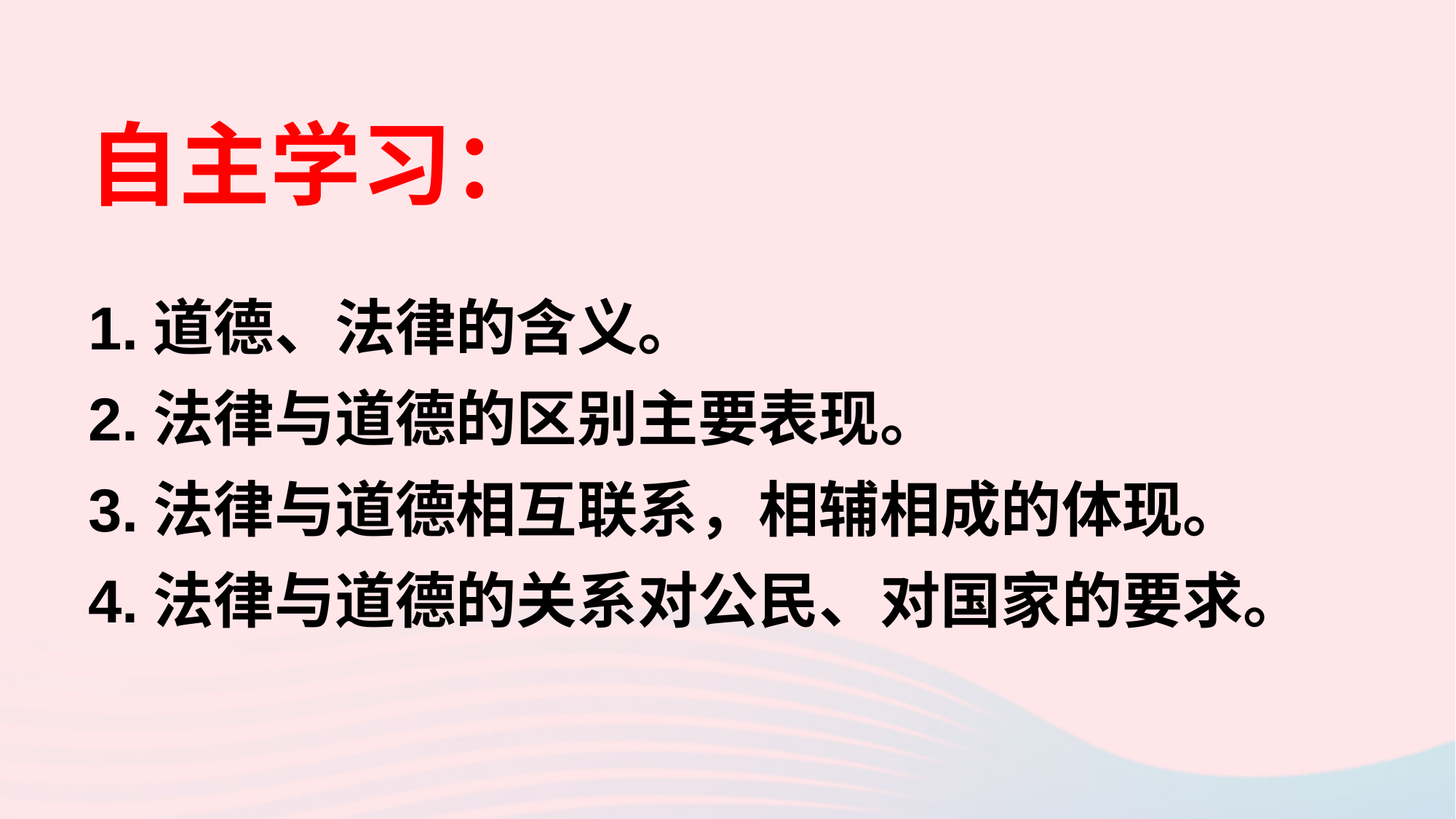

自主学习：

1.道德、法律的含义。
2.法律与道德的区别主要表现。
3.法律与道德相互联系，相辅相成的体现。
4.法律与道德的关系对公民、对国家的要求。